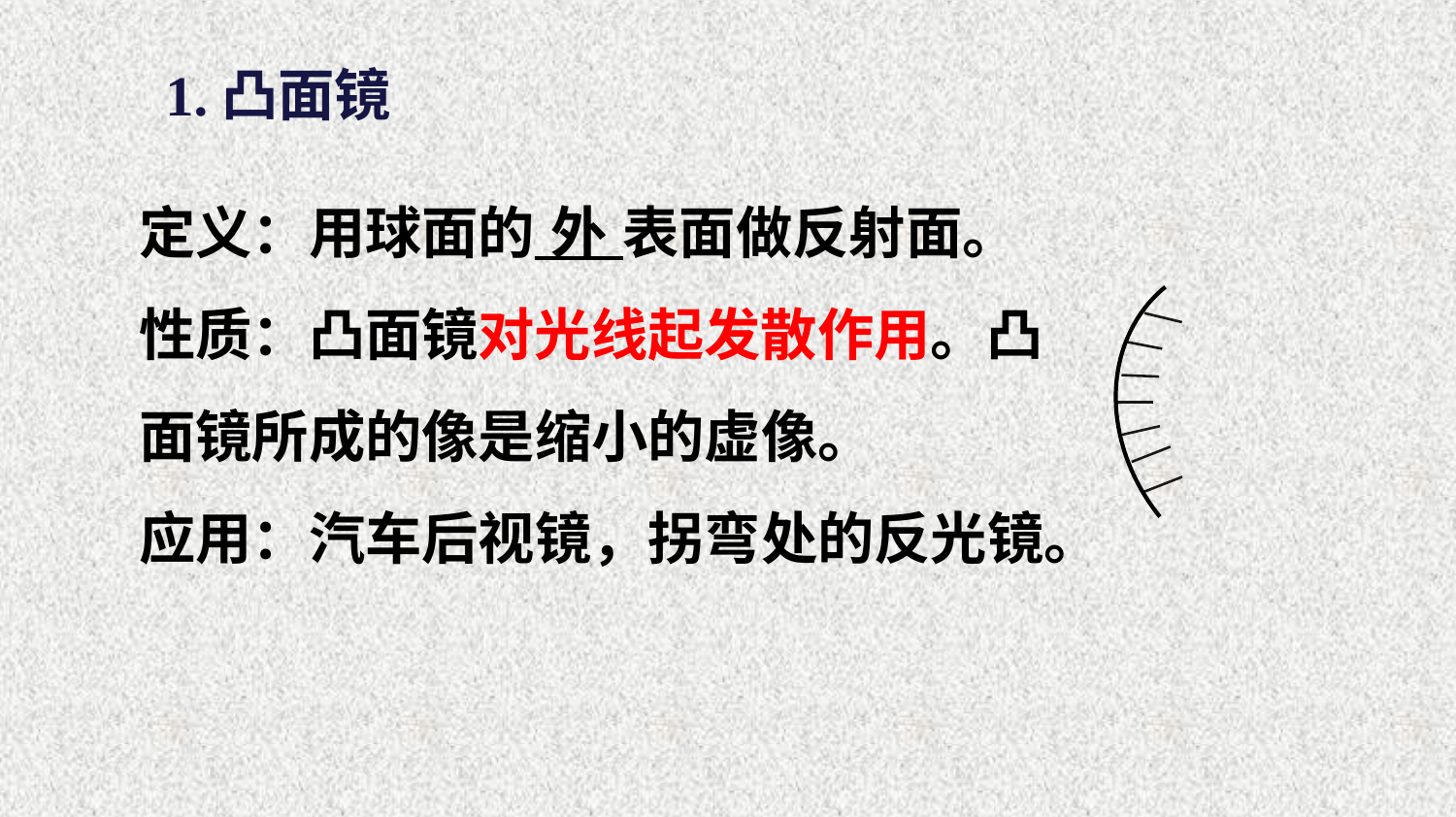

1.凸面镜
定义：用球面的 外 表面做反射面。
性质：凸面镜对光线起发散作用。凸面镜所成的像是缩小的虚像。
应用：汽车后视镜，拐弯处的反光镜。